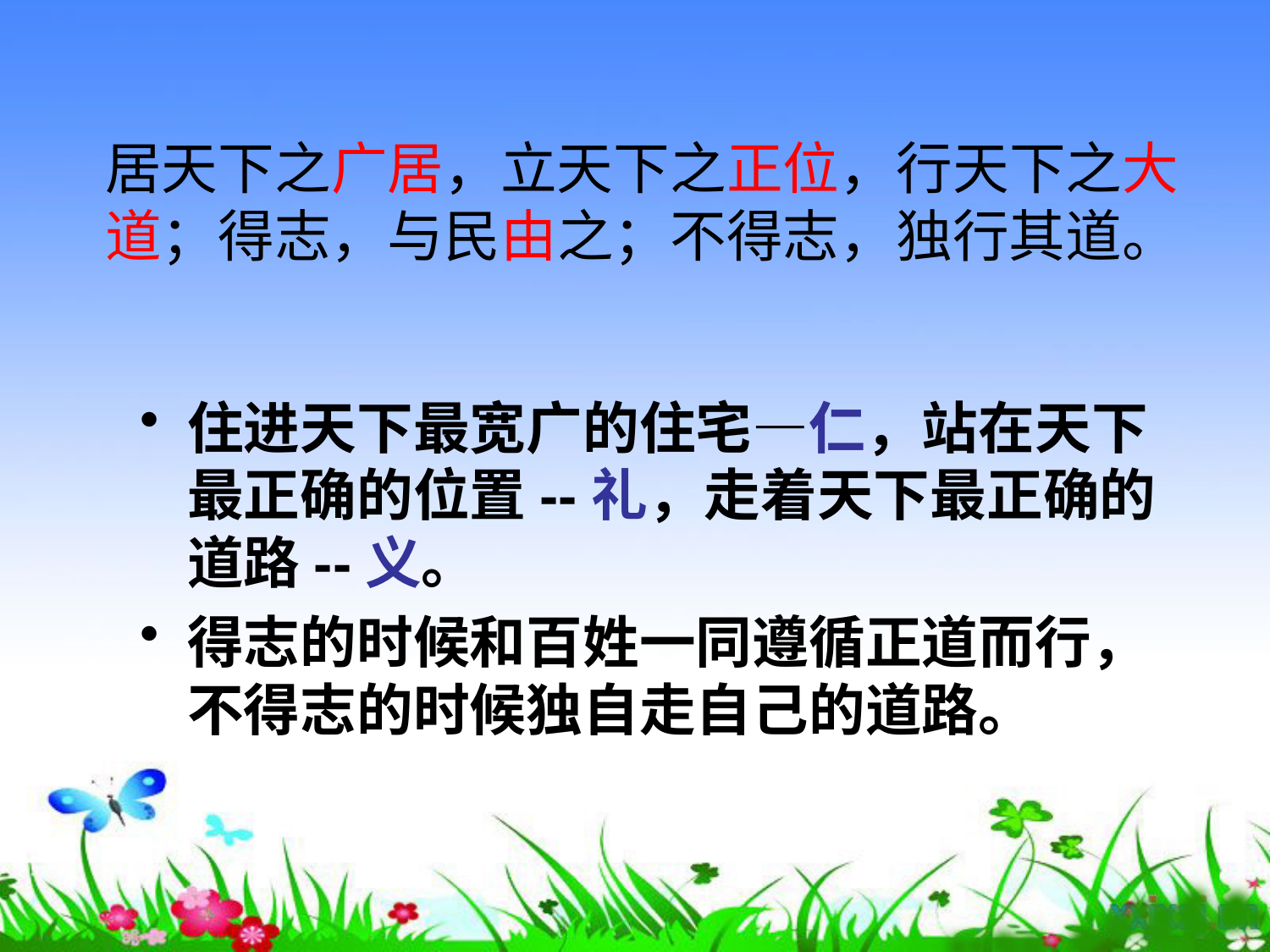

#
居天下之广居，立天下之正位，行天下之大道；得志，与民由之；不得志，独行其道。

住进天下最宽广的住宅—仁，站在天下最正确的位置--礼，走着天下最正确的道路--义。
得志的时候和百姓一同遵循正道而行，不得志的时候独自走自己的道路。